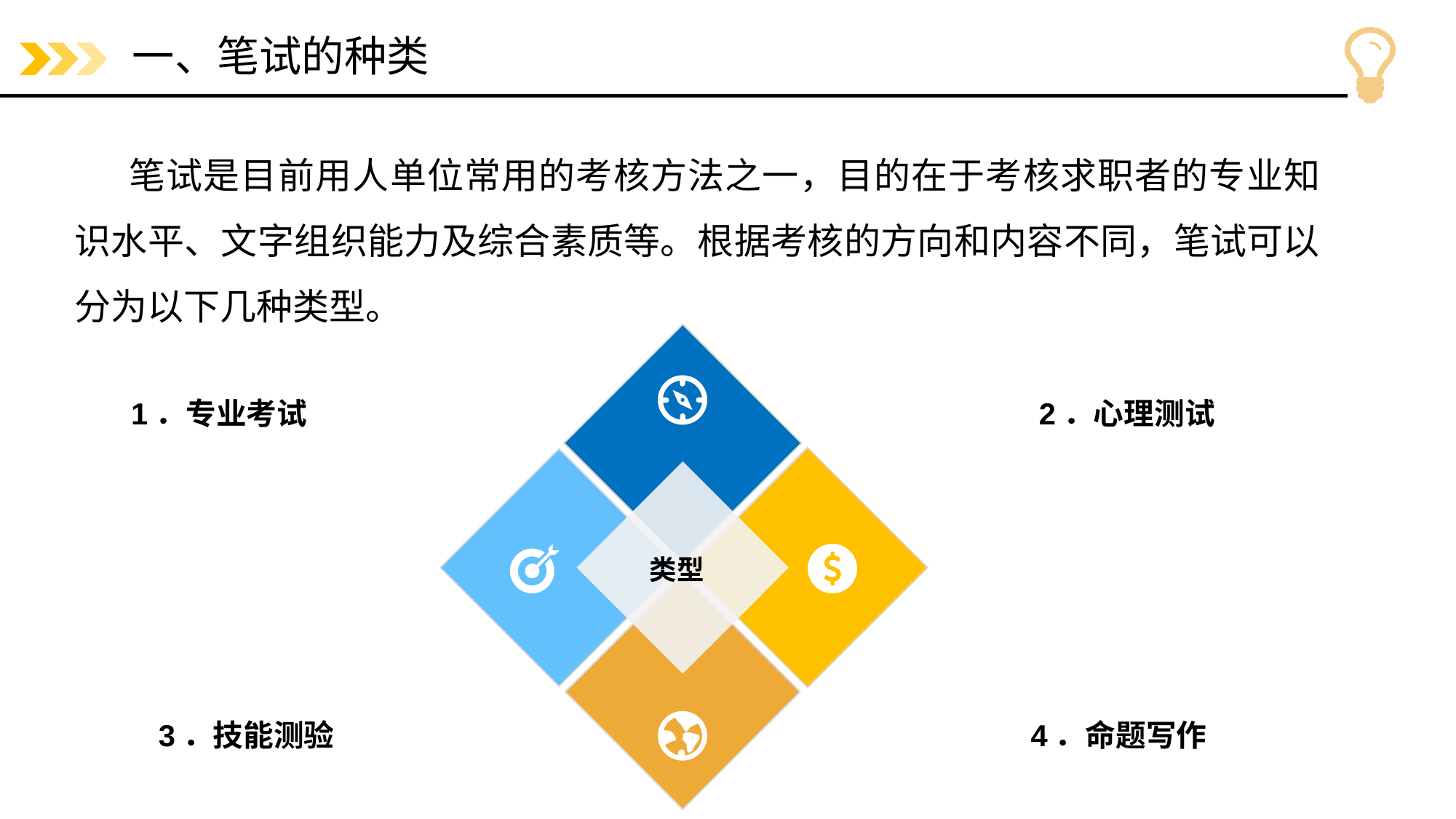

30
# 一、笔试的种类
笔试是目前用人单位常用的考核方法之一，目的在于考核求职者的专业知识水平、文字组织能力及综合素质等。根据考核的方向和内容不同，笔试可以分为以下几种类型。

类型
1．专业考试
2．心理测试
3．技能测验
4．命题写作